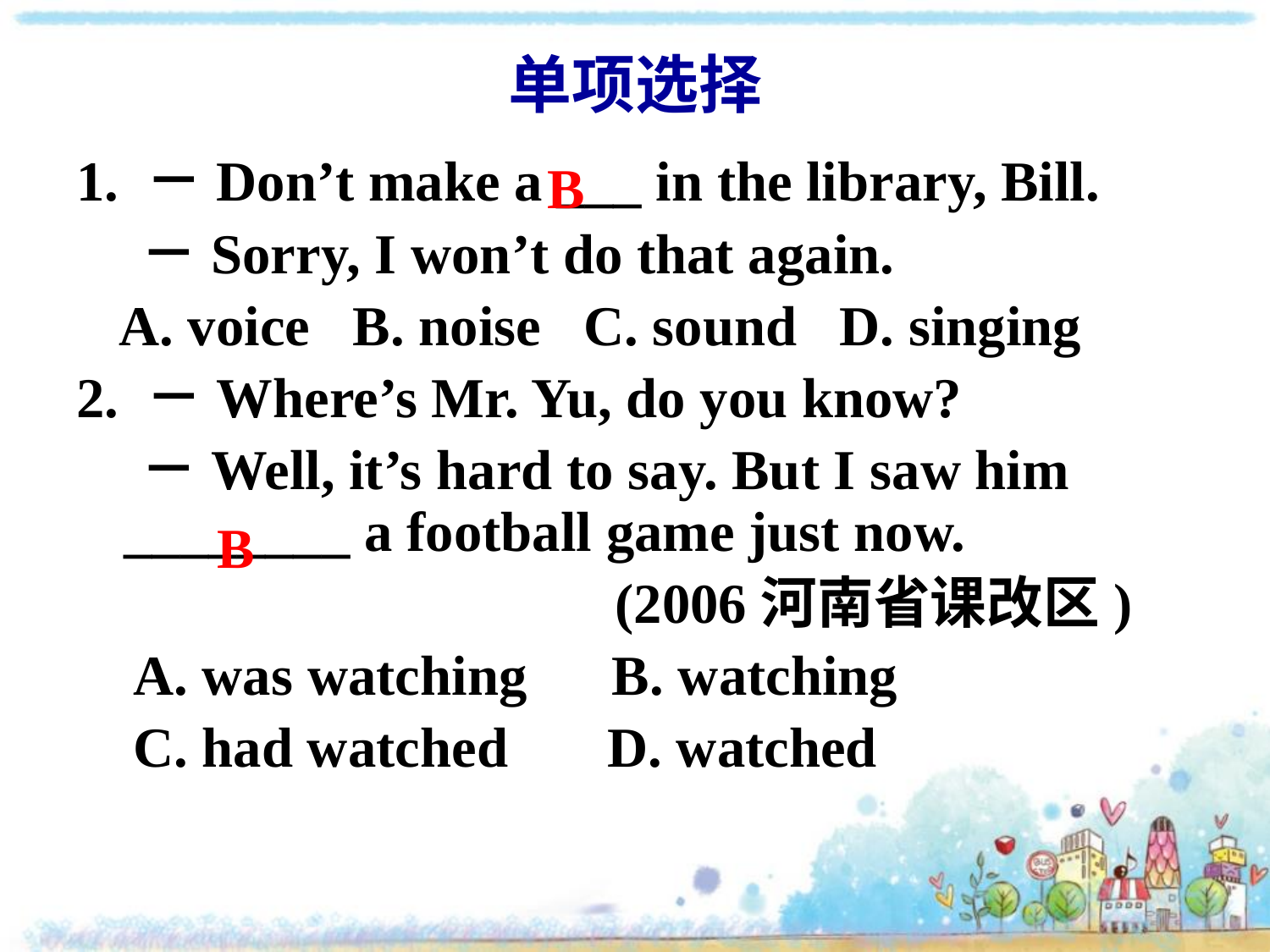

# 单项选择
1. －Don’t make a ___ in the library, Bill.
    －Sorry, I won’t do that again.
   A. voice   B. noise   C. sound   D. singing
2. －Where’s Mr. Yu, do you know?
    －Well, it’s hard to say. But I saw him ________ a football game just now.
                                      (2006河南省课改区)
    A. was watching      B. watching
    C. had watched       D. watched
B
B